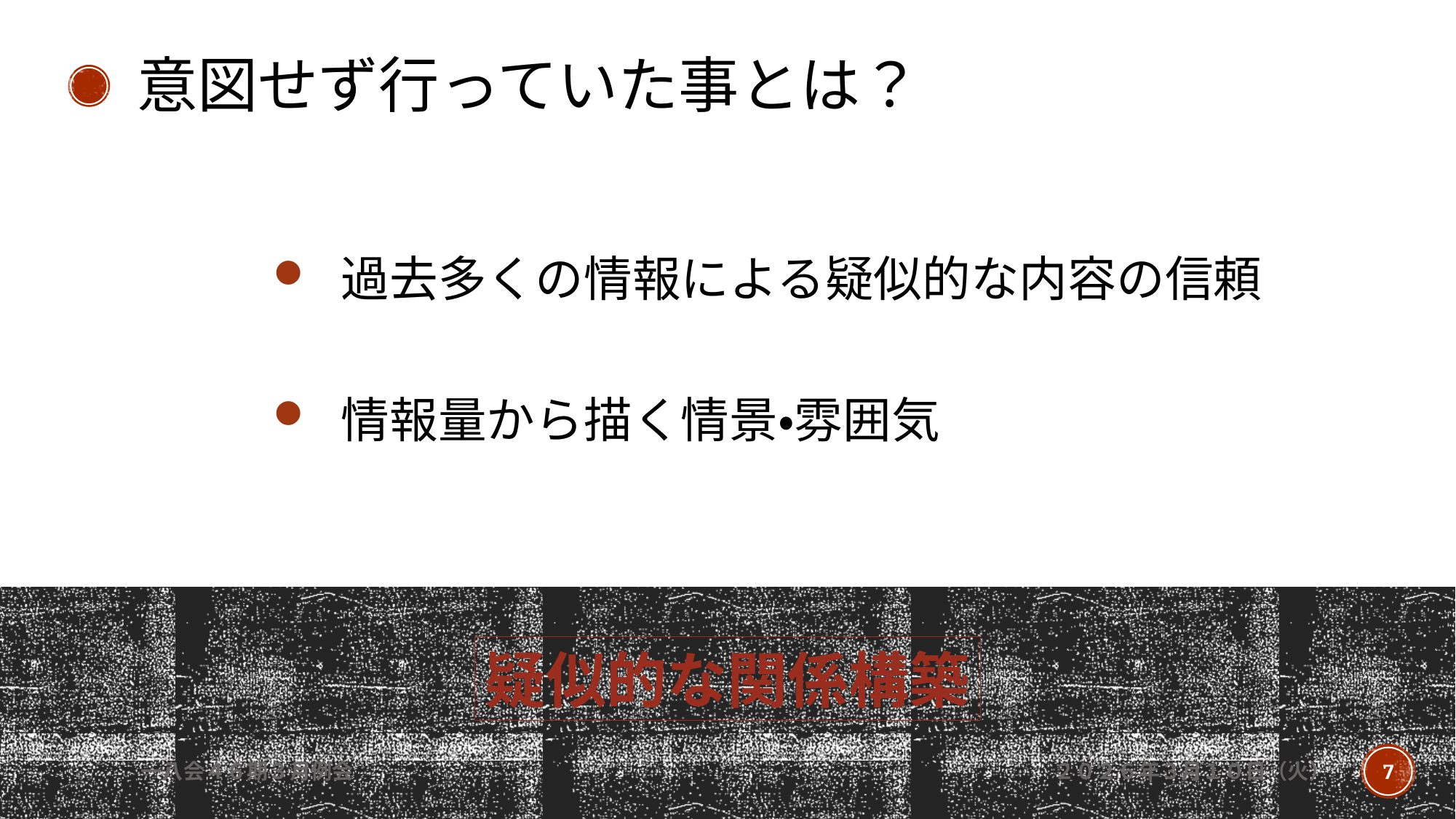

意図せず行っていた事とは？

過去多くの情報による疑似的な内容の信頼

情報量から描く情景・雰囲気
疑似的な関係構築
一八会４６期３月例会
２０２６年３月１０日（火）